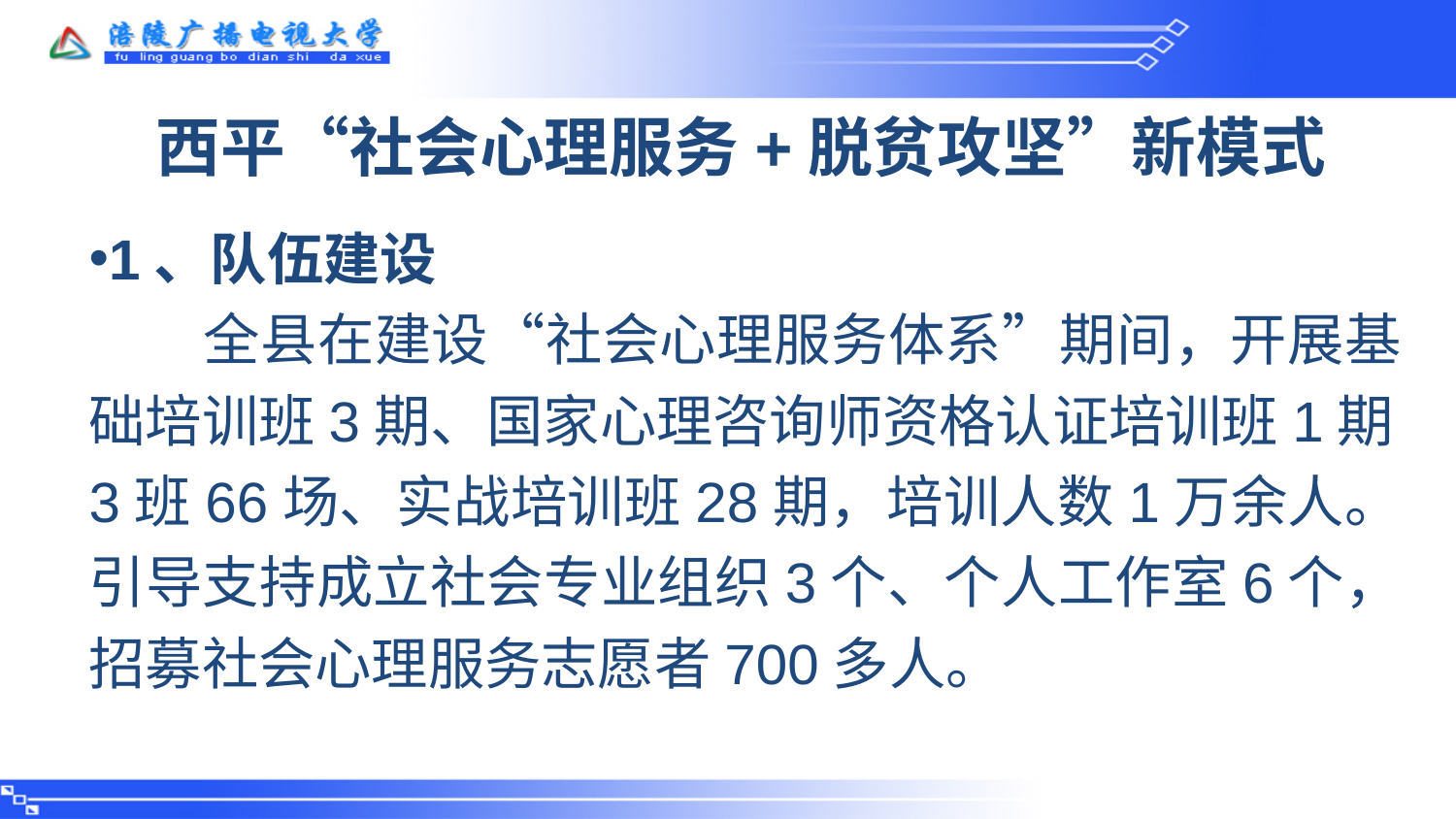

# 西平“社会心理服务+脱贫攻坚”新模式
1、队伍建设
全县在建设“社会心理服务体系”期间，开展基础培训班3期、国家心理咨询师资格认证培训班1期3班66场、实战培训班28期，培训人数1万余人。引导支持成立社会专业组织3个、个人工作室6个，招募社会心理服务志愿者700多人。